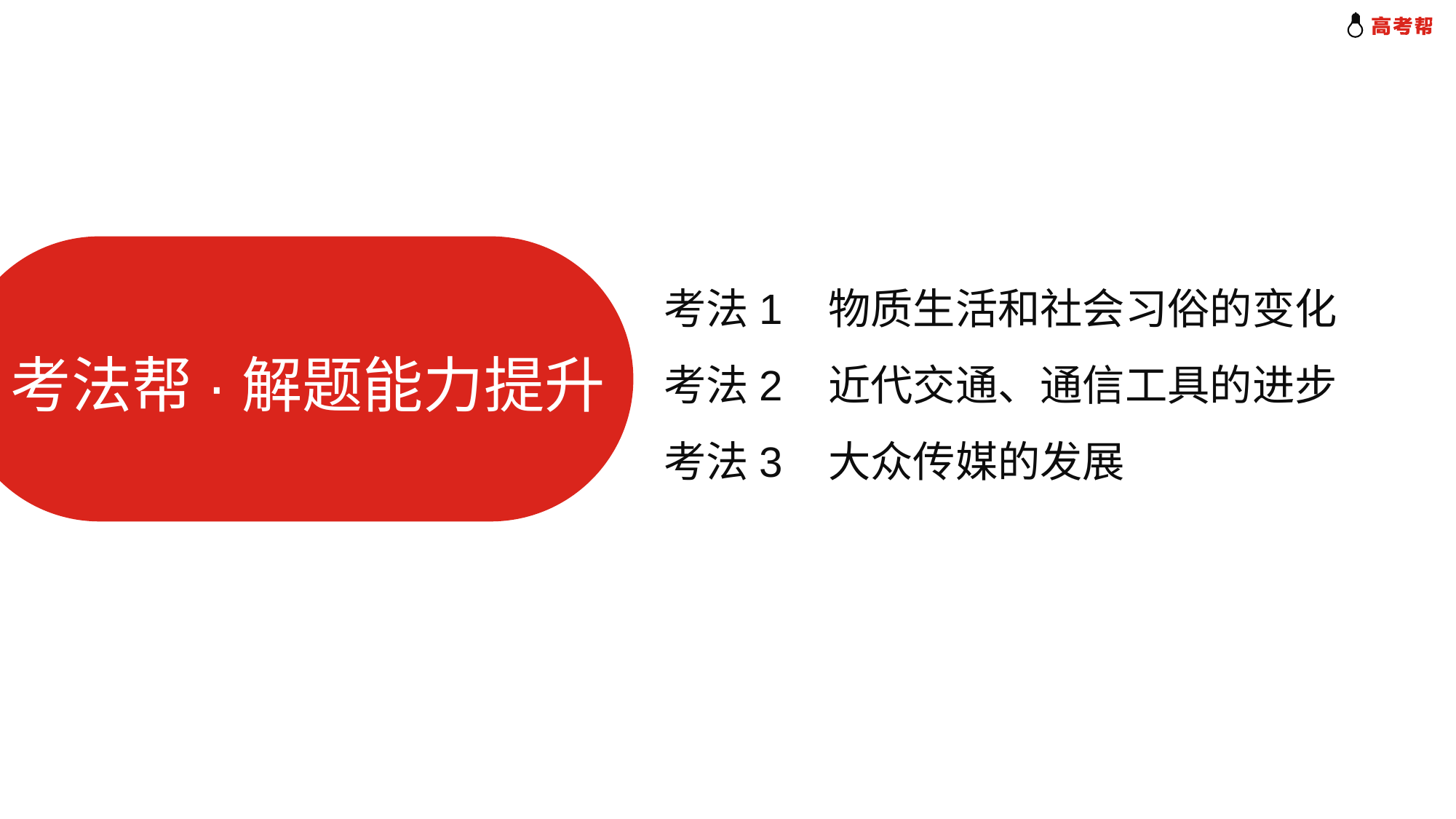

考法1   物质生活和社会习俗的变化
考法2   近代交通、通信工具的进步
考法3   大众传媒的发展

考法帮·解题能力提升